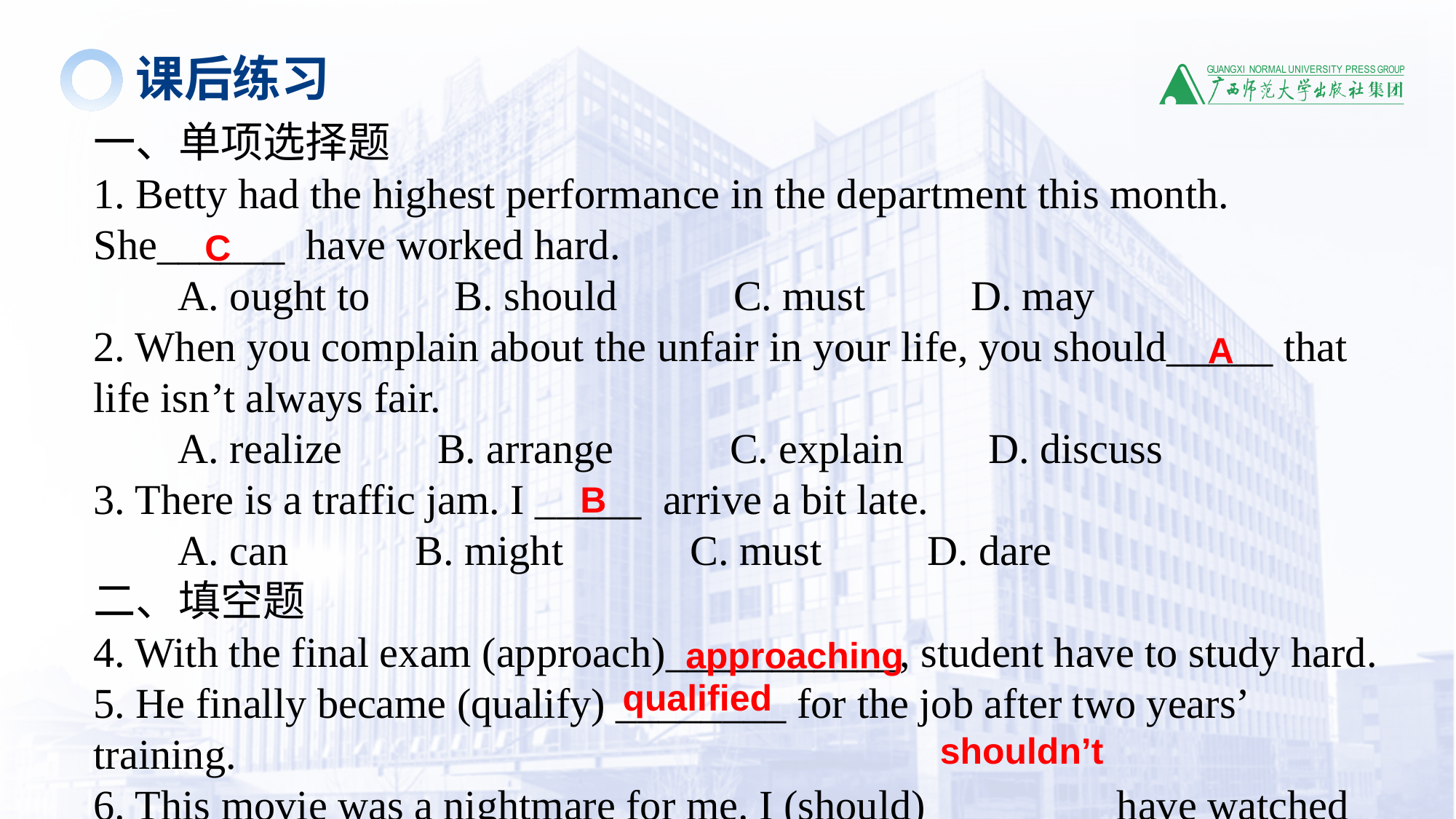

课后练习

一、单项选择题
1. Betty had the highest performance in the department this month. She______  have worked hard.
        A. ought to        B. should           C. must          D. may
2. When you complain about the unfair in your life, you should_____ that life isn’t always fair.
        A. realize         B. arrange           C. explain        D. discuss
3. There is a traffic jam. I _____  arrive a bit late.
        A. can            B. might            C. must          D. dare
二、填空题
4. With the final exam (approach)___________, student have to study hard.
5. He finally became (qualify) ________ for the job after two years’ training.
6. This movie was a nightmare for me. I (should) ________ have watched it.
C
A
B
approaching
qualified
shouldn’t